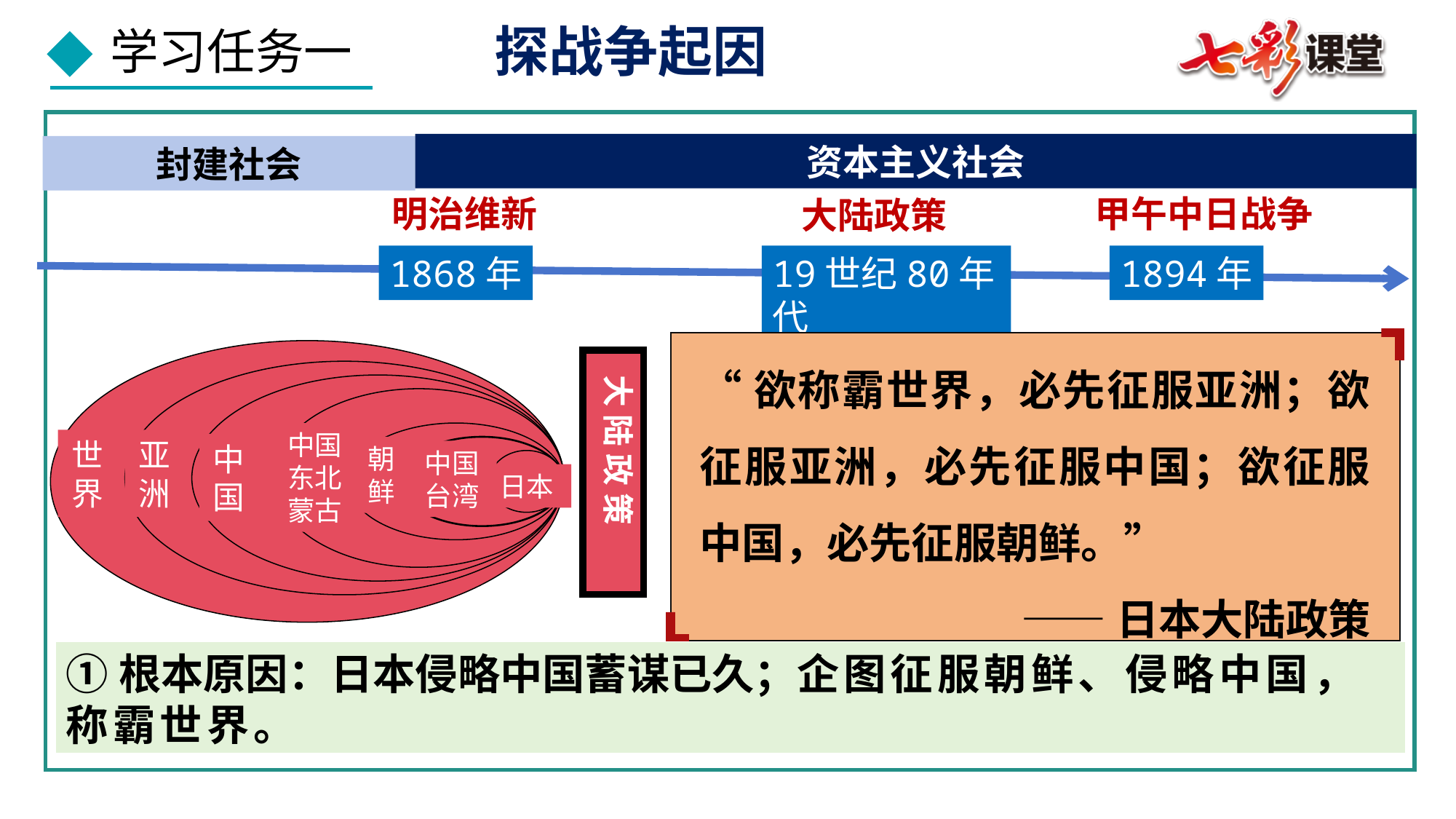

探战争起因
资本主义社会
封建社会
明治维新
甲午中日战争
大陆政策
1868年
19世纪80年代
1894年
“欲称霸世界，必先征服亚洲；欲征服亚洲，必先征服中国；欲征服中国，必先征服朝鲜。”
             ——日本大陆政策

 大 陆 政 策

中国东北蒙古

世界
亚洲
中国
朝鲜

中国台湾

日本
①根本原因：日本侵略中国蓄谋已久；企图征服朝鲜、侵略中国，称霸世界。
依据上述材料结合课本第一段分析甲午中日战争爆发的根本原因和直接原因。